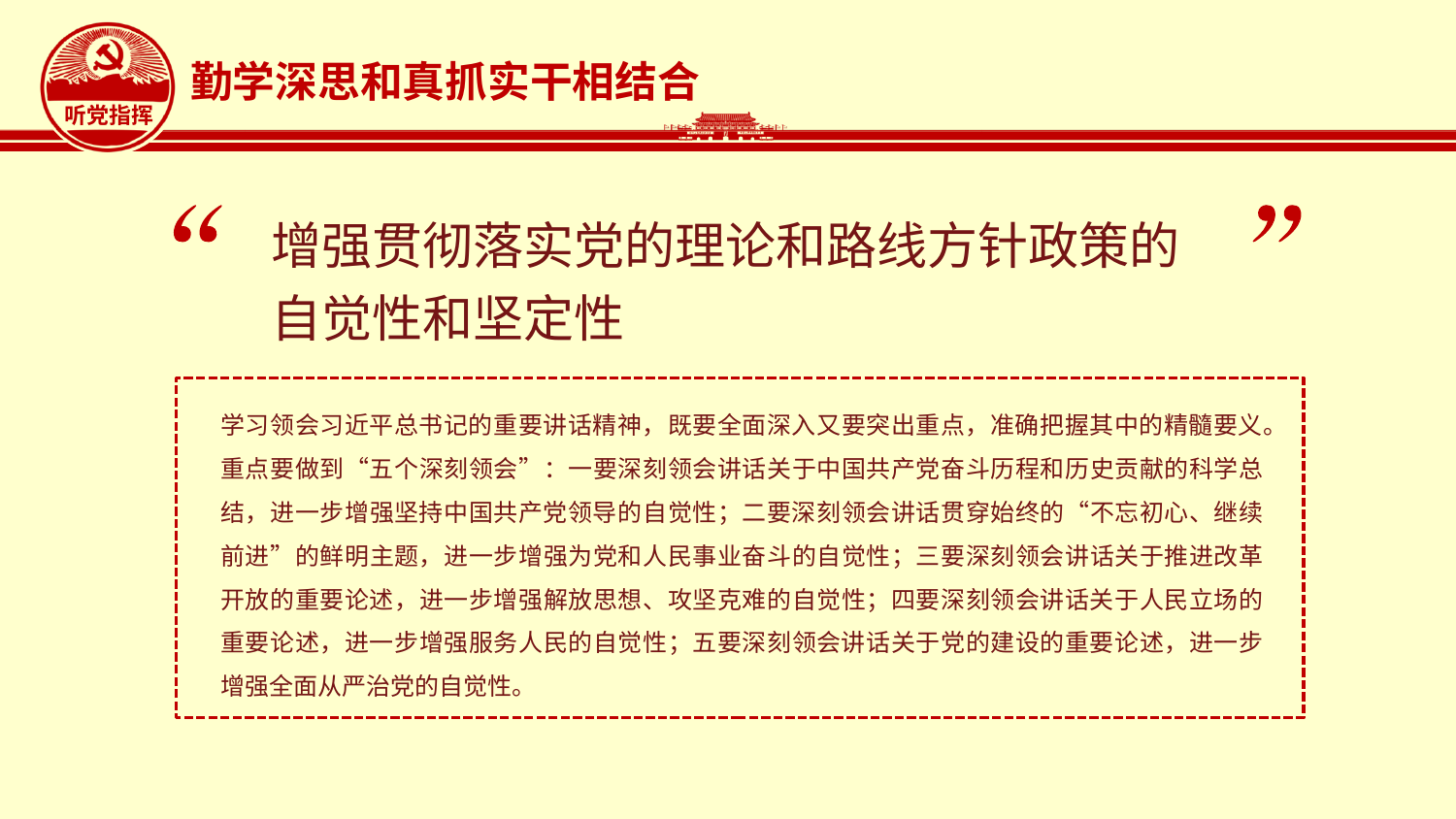

勤学深思和真抓实干相结合
增强贯彻落实党的理论和路线方针政策的自觉性和坚定性

学习领会习近平总书记的重要讲话精神，既要全面深入又要突出重点，准确把握其中的精髓要义。重点要做到“五个深刻领会”：一要深刻领会讲话关于中国共产党奋斗历程和历史贡献的科学总结，进一步增强坚持中国共产党领导的自觉性；二要深刻领会讲话贯穿始终的“不忘初心、继续前进”的鲜明主题，进一步增强为党和人民事业奋斗的自觉性；三要深刻领会讲话关于推进改革开放的重要论述，进一步增强解放思想、攻坚克难的自觉性；四要深刻领会讲话关于人民立场的重要论述，进一步增强服务人民的自觉性；五要深刻领会讲话关于党的建设的重要论述，进一步增强全面从严治党的自觉性。